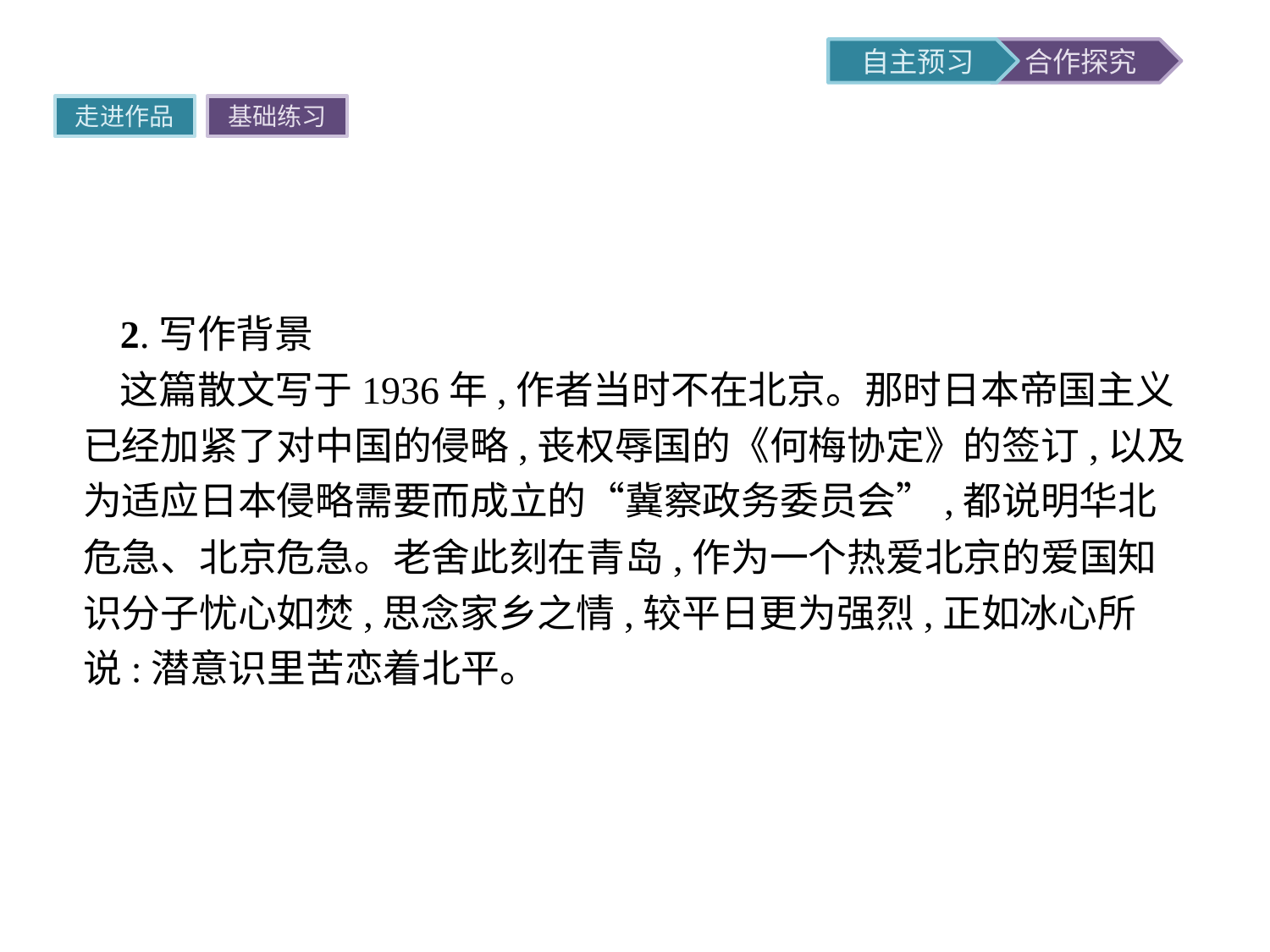

走进作品
基础练习
2.写作背景
这篇散文写于1936年,作者当时不在北京。那时日本帝国主义已经加紧了对中国的侵略,丧权辱国的《何梅协定》的签订,以及为适应日本侵略需要而成立的“冀察政务委员会”,都说明华北危急、北京危急。老舍此刻在青岛,作为一个热爱北京的爱国知识分子忧心如焚,思念家乡之情,较平日更为强烈,正如冰心所说:潜意识里苦恋着北平。